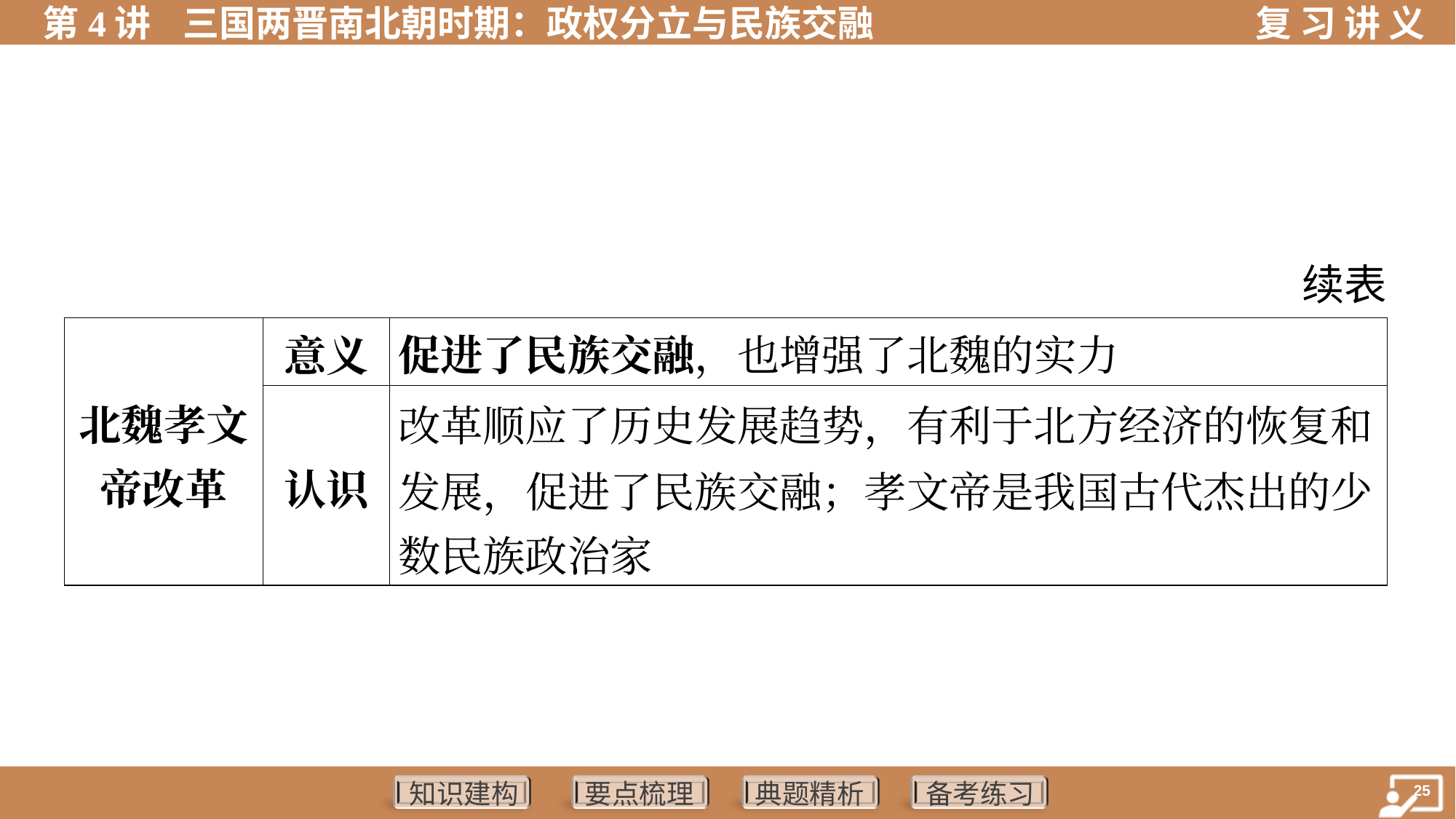

续表
| 北魏孝文 帝改革 | 意义 | 促进了民族交融，也增强了北魏的实力 |
| --- | --- | --- |
|  | 认识 | 改革顺应了历史发展趋势，有利于北方经济的恢复和 发展，促进了民族交融；孝文帝是我国古代杰出的少 数民族政治家 |